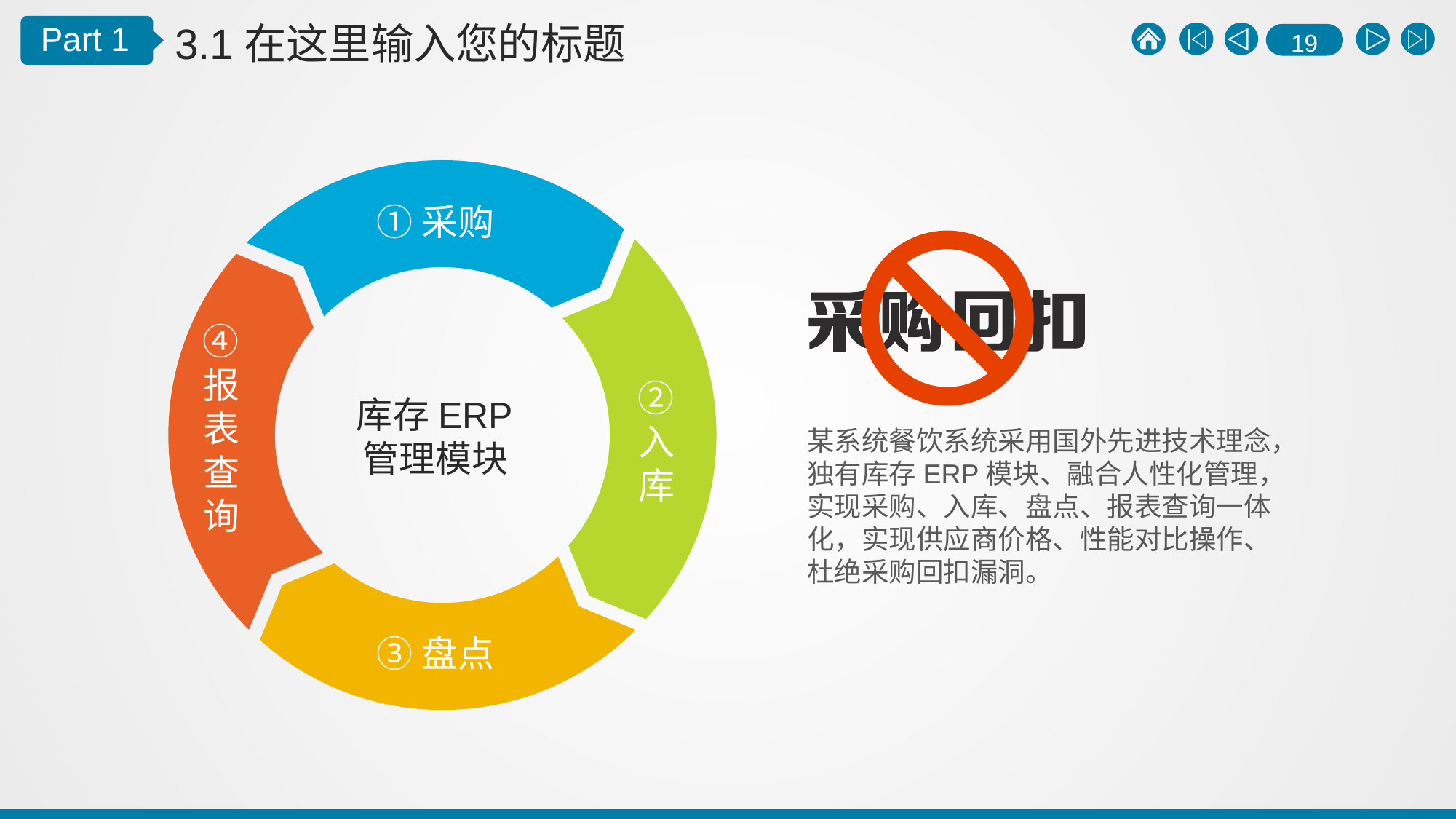

3.1在这里输入您的标题
Part 1

①采购

④报表查询
②入库
库存ERP管理模块
某系统餐饮系统采用国外先进技术理念，独有库存ERP模块、融合人性化管理，实现采购、入库、盘点、报表查询一体化，实现供应商价格、性能对比操作、杜绝采购回扣漏洞。

③盘点